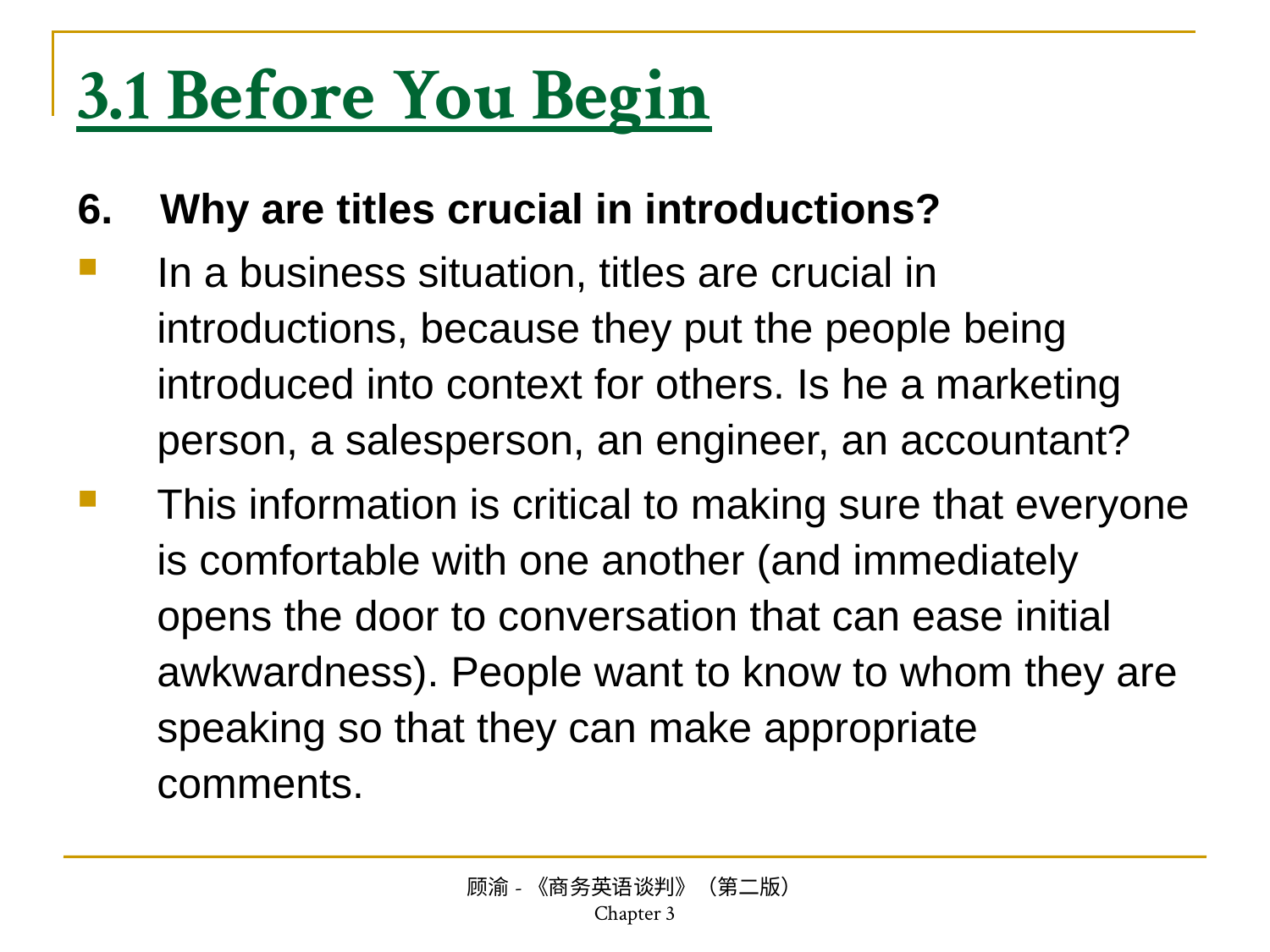

# 3.1 Before You Begin
6.    Why are titles crucial in introductions?
In a business situation, titles are crucial in introductions, because they put the people being introduced into context for others. Is he a marketing person, a salesperson, an engineer, an accountant?
This information is critical to making sure that everyone is comfortable with one another (and immediately opens the door to conversation that can ease initial awkwardness). People want to know to whom they are speaking so that they can make appropriate comments.

9
顾渝-《商务英语谈判》（第二版） Chapter 3